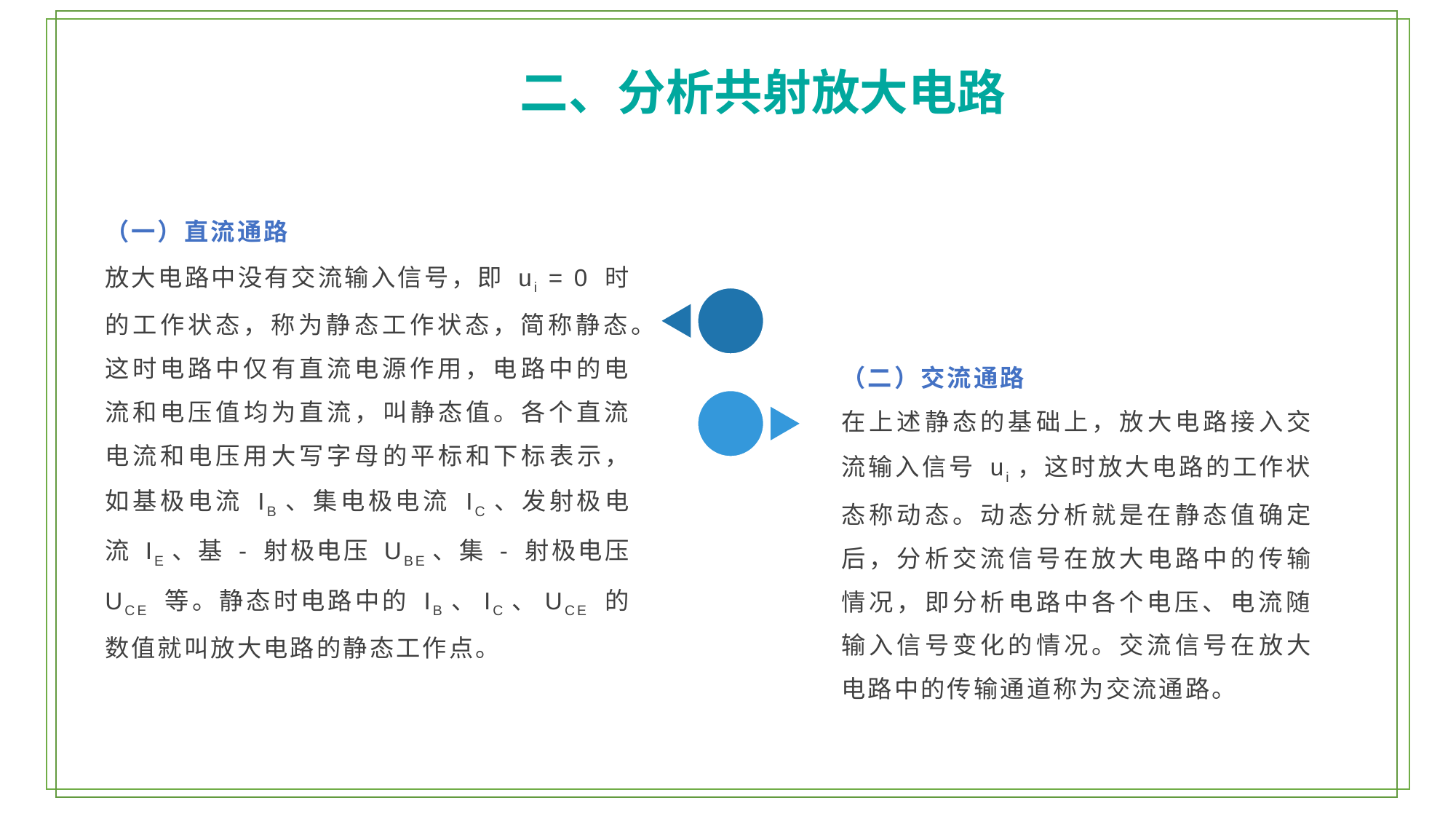

二、分析共射放大电路
（一）直流通路
放大电路中没有交流输入信号，即 ui = 0 时的工作状态，称为静态工作状态，简称静态。这时电路中仅有直流电源作用，电路中的电流和电压值均为直流，叫静态值。各个直流电流和电压用大写字母的平标和下标表示，如基极电流 IB、集电极电流 IC、发射极电流 IE、基 - 射极电压 UBE、集 - 射极电压 UCE 等。静态时电路中的 IB、IC、UCE 的数值就叫放大电路的静态工作点。

（二）交流通路
在上述静态的基础上，放大电路接入交流输入信号 ui，这时放大电路的工作状态称动态。动态分析就是在静态值确定后，分析交流信号在放大电路中的传输情况，即分析电路中各个电压、电流随输入信号变化的情况。交流信号在放大电路中的传输通道称为交流通路。